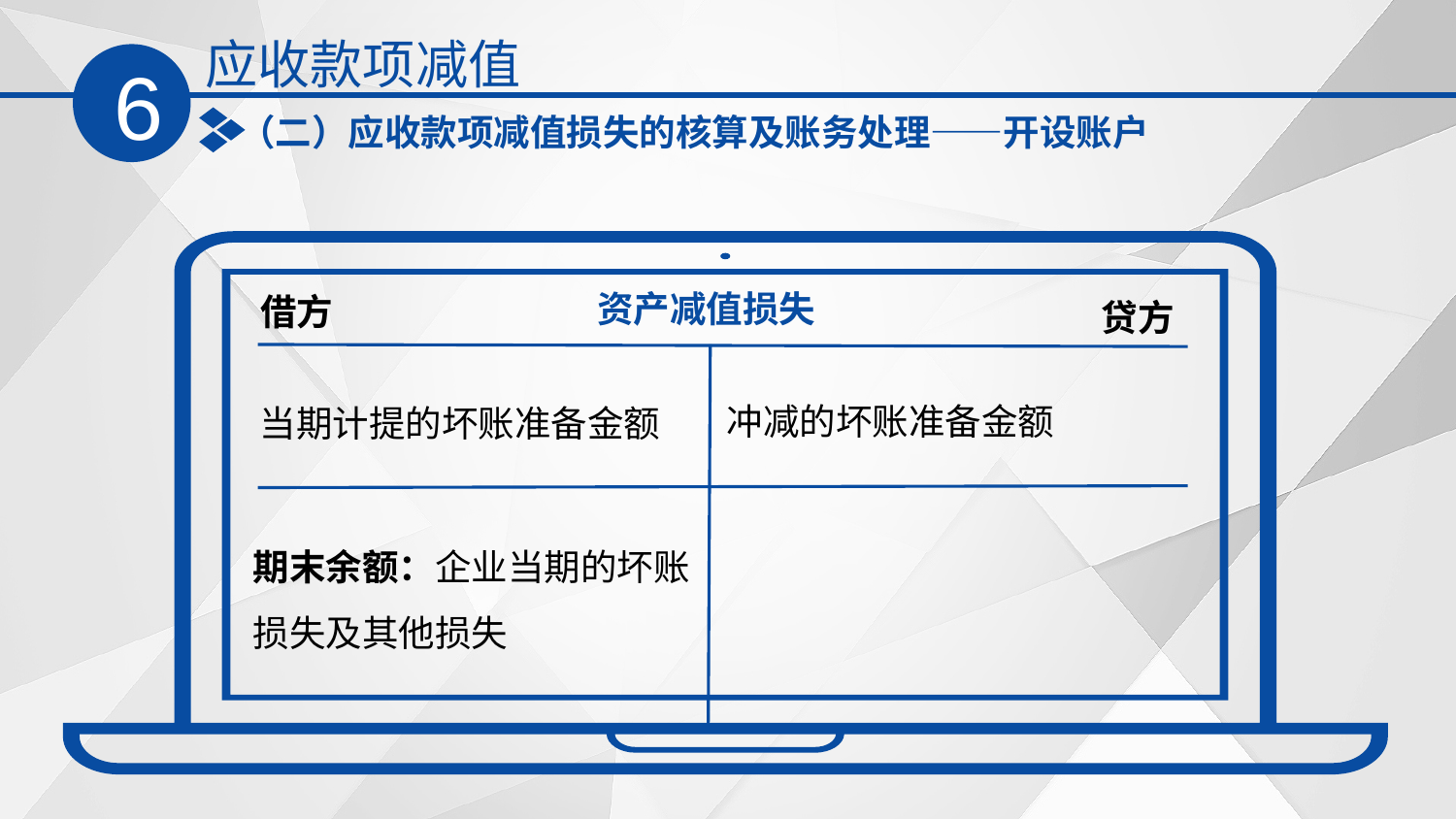

应收款项减值
6

（二）应收款项减值损失的核算及账务处理——开设账户

资产减值损失
借方
贷方
冲减的坏账准备金额
当期计提的坏账准备金额
期末余额：企业当期的坏账损失及其他损失